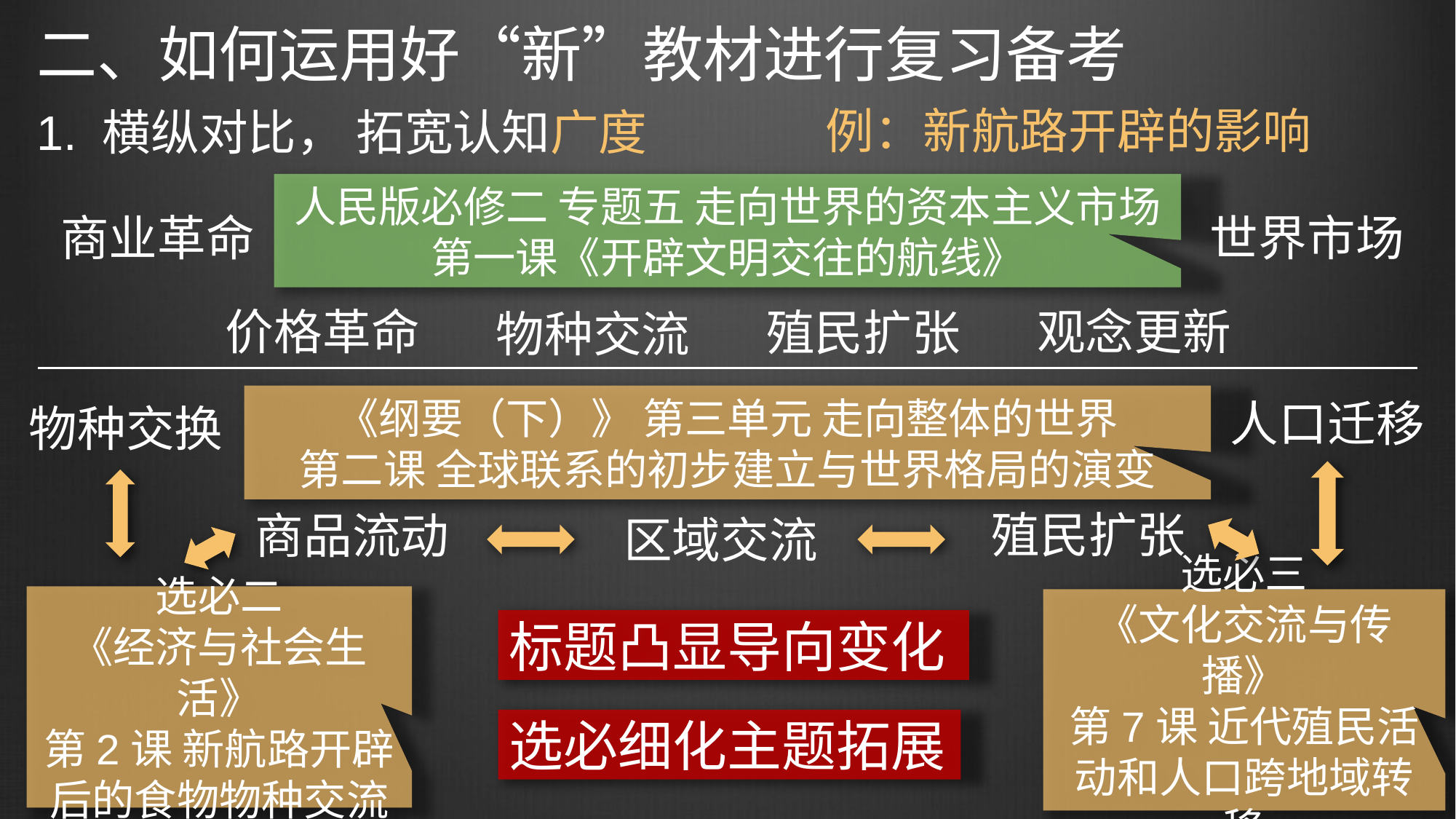

二、如何运用好“新”教材进行复习备考
例：新航路开辟的影响
1. 横纵对比， 拓宽认知广度
人民版必修二 专题五 走向世界的资本主义市场
第一课《开辟文明交往的航线》
商业革命
世界市场
价格革命
观念更新
殖民扩张
物种交流
《纲要（下）》 第三单元 走向整体的世界
第二课 全球联系的初步建立与世界格局的演变
人口迁移
物种交换

殖民扩张
商品流动
区域交流

选必二
《经济与社会生活》
第2课 新航路开辟后的食物物种交流
选必三
《文化交流与传播》
第7课 近代殖民活动和人口跨地域转移
标题凸显导向变化
选必细化主题拓展